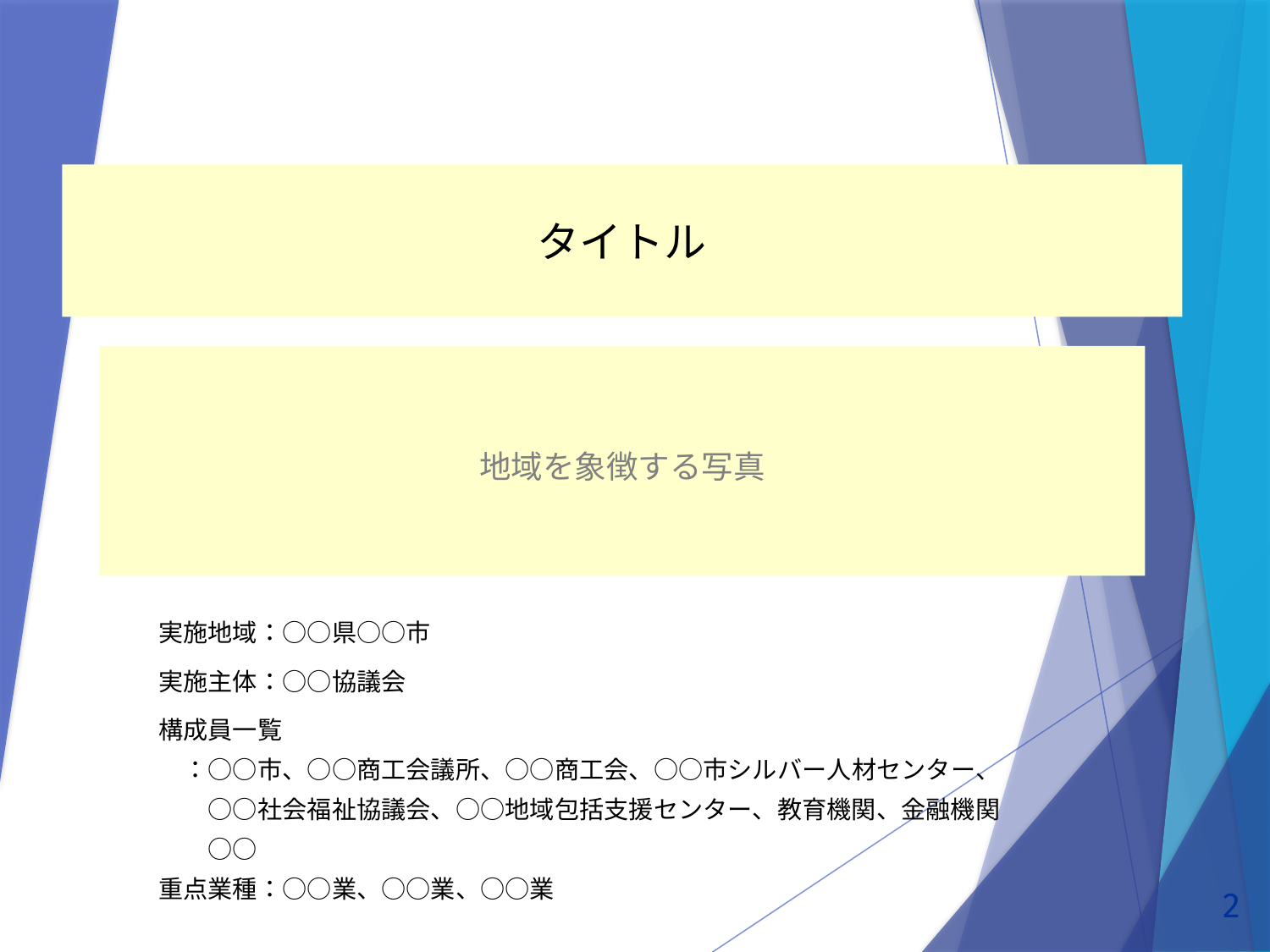

# タイトル

地域を象徴する写真
実施地域：○○県○○市
実施主体：○○協議会
構成員一覧
　：○○市、○○商工会議所、○○商工会、○○市シルバー人材センター、
　　○○社会福祉協議会、○○地域包括支援センター、教育機関、金融機関
　　○○
重点業種：○○業、○○業、○○業
2